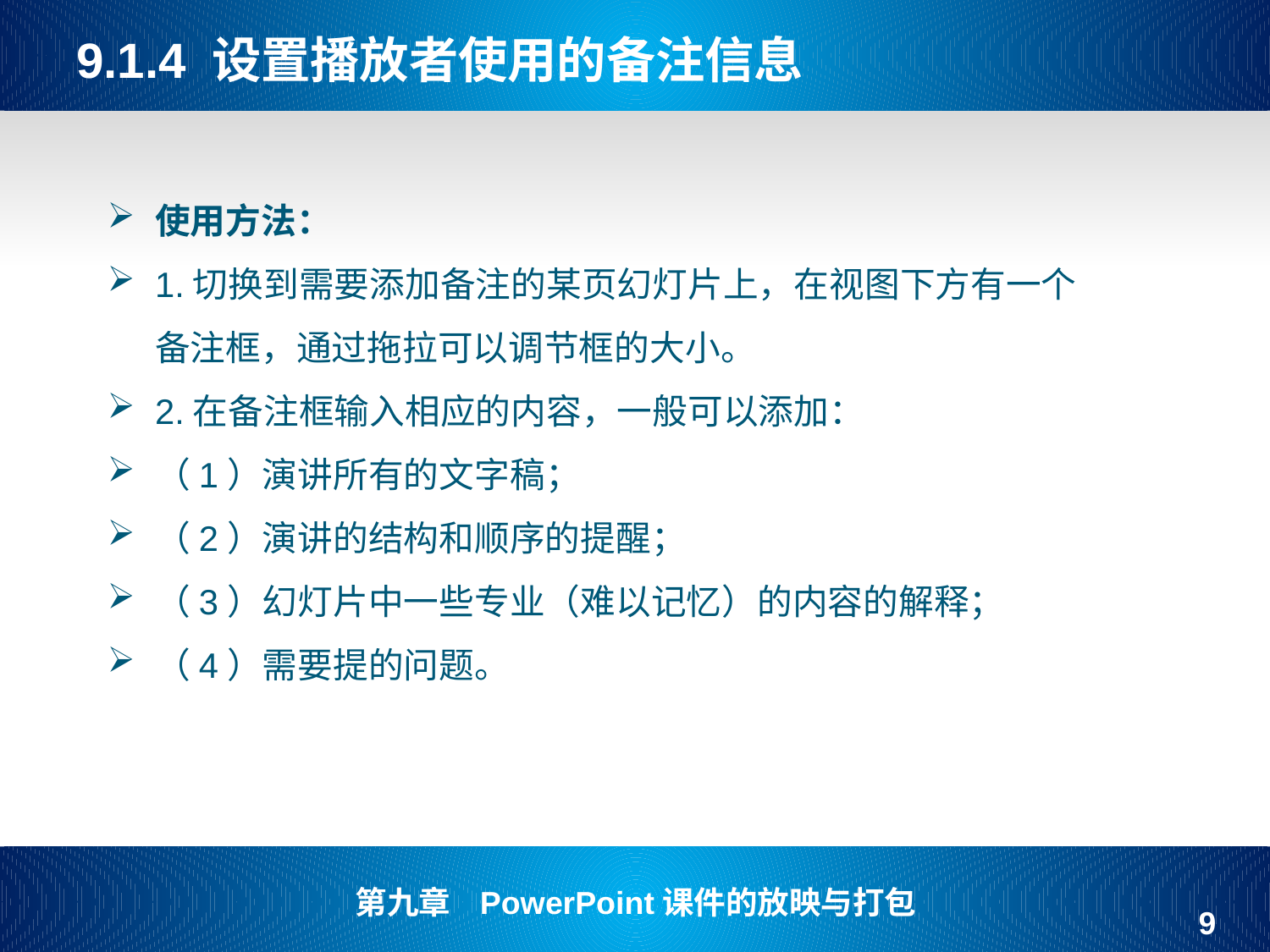

# 9.1.4 设置播放者使用的备注信息
使用方法：
1.切换到需要添加备注的某页幻灯片上，在视图下方有一个备注框，通过拖拉可以调节框的大小。
2.在备注框输入相应的内容，一般可以添加：
（1）演讲所有的文字稿；
（2）演讲的结构和顺序的提醒；
（3）幻灯片中一些专业（难以记忆）的内容的解释；
（4）需要提的问题。

9